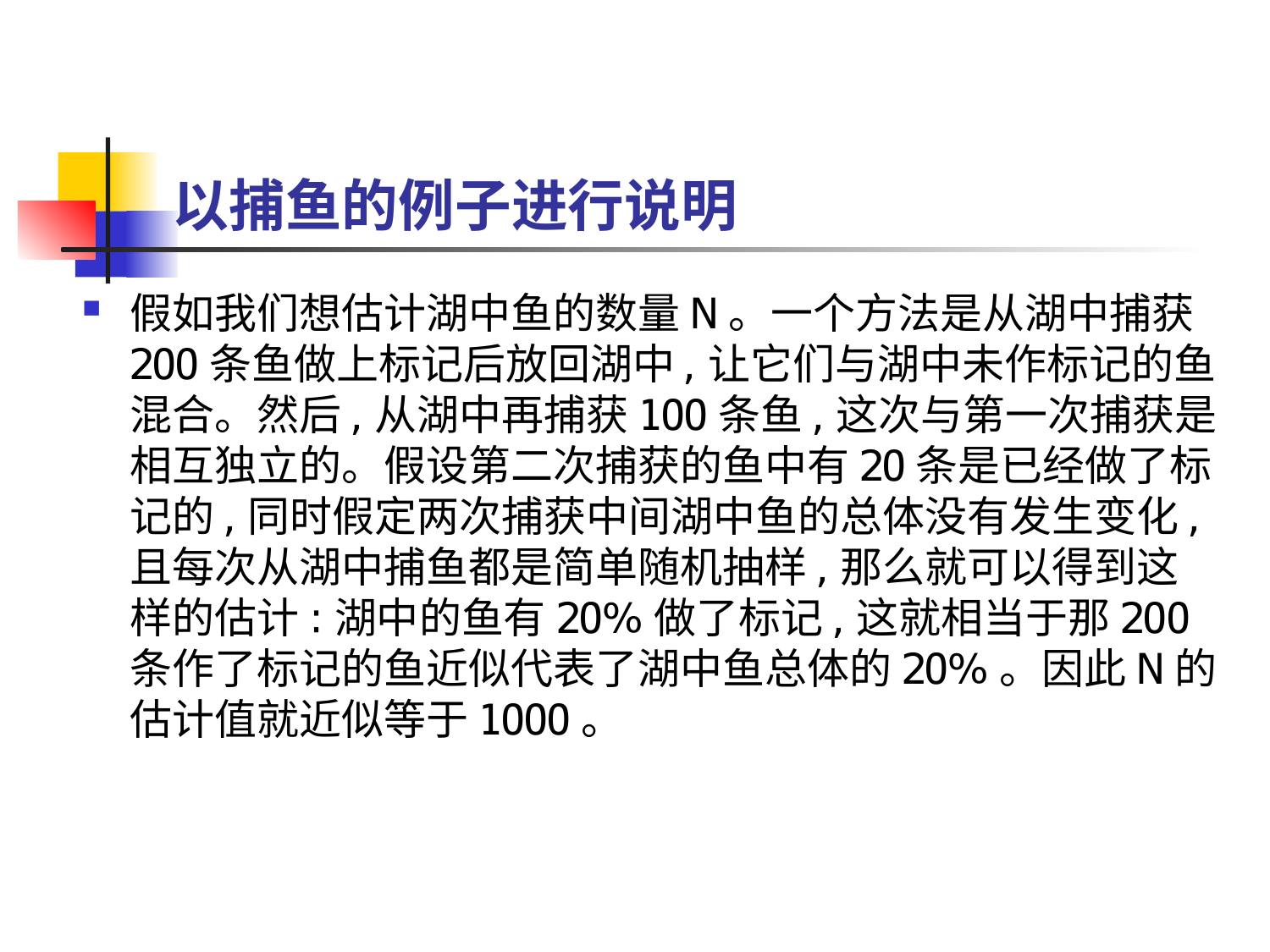

# 以捕鱼的例子进行说明
假如我们想估计湖中鱼的数量N。一个方法是从湖中捕获200条鱼做上标记后放回湖中,让它们与湖中未作标记的鱼混合。然后,从湖中再捕获100条鱼,这次与第一次捕获是相互独立的。假设第二次捕获的鱼中有20条是已经做了标记的,同时假定两次捕获中间湖中鱼的总体没有发生变化,且每次从湖中捕鱼都是简单随机抽样,那么就可以得到这样的估计:湖中的鱼有20%做了标记,这就相当于那200条作了标记的鱼近似代表了湖中鱼总体的20%。因此N的估计值就近似等于1000。